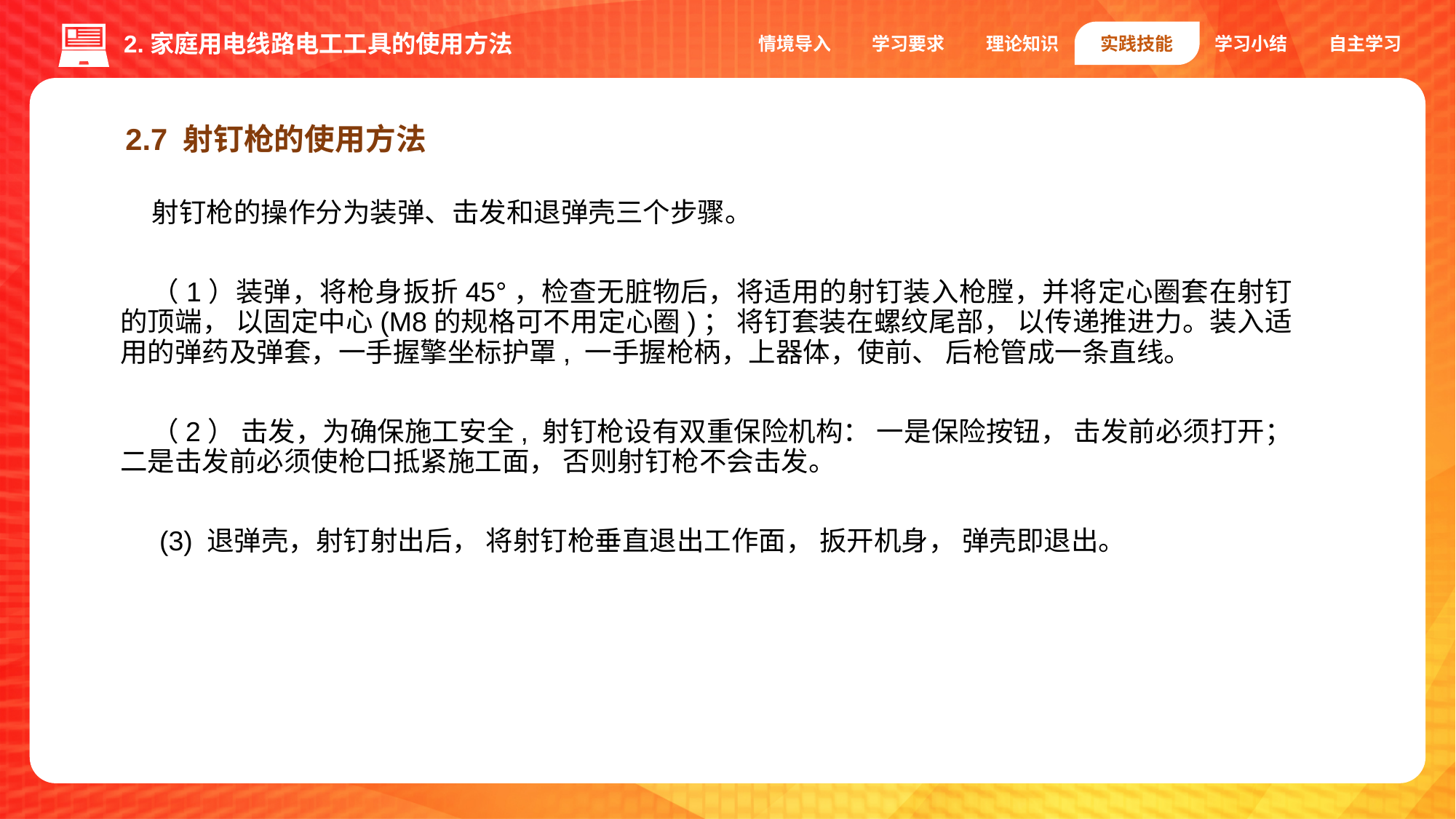

情境导入
学习要求
理论知识
实践技能
学习小结
自主学习
2.家庭用电线路电工工具的使用方法

2.7 射钉枪的使用方法

射钉枪的操作分为装弹、击发和退弹壳三个步骤。

（1）装弹，将枪身扳折45°，检查无脏物后，将适用的射钉装入枪膛，并将定心圈套在射钉的顶端， 以固定中心(M8的规格可不用定心圈)； 将钉套装在螺纹尾部， 以传递推进力。装入适用的弹药及弹套，一手握擎坐标护罩, 一手握枪柄，上器体，使前、 后枪管成一条直线。

（2） 击发，为确保施工安全, 射钉枪设有双重保险机构： 一是保险按钮， 击发前必须打开； 二是击发前必须使枪口抵紧施工面， 否则射钉枪不会击发。

 (3) 退弹壳，射钉射出后， 将射钉枪垂直退出工作面， 扳开机身， 弹壳即退出。